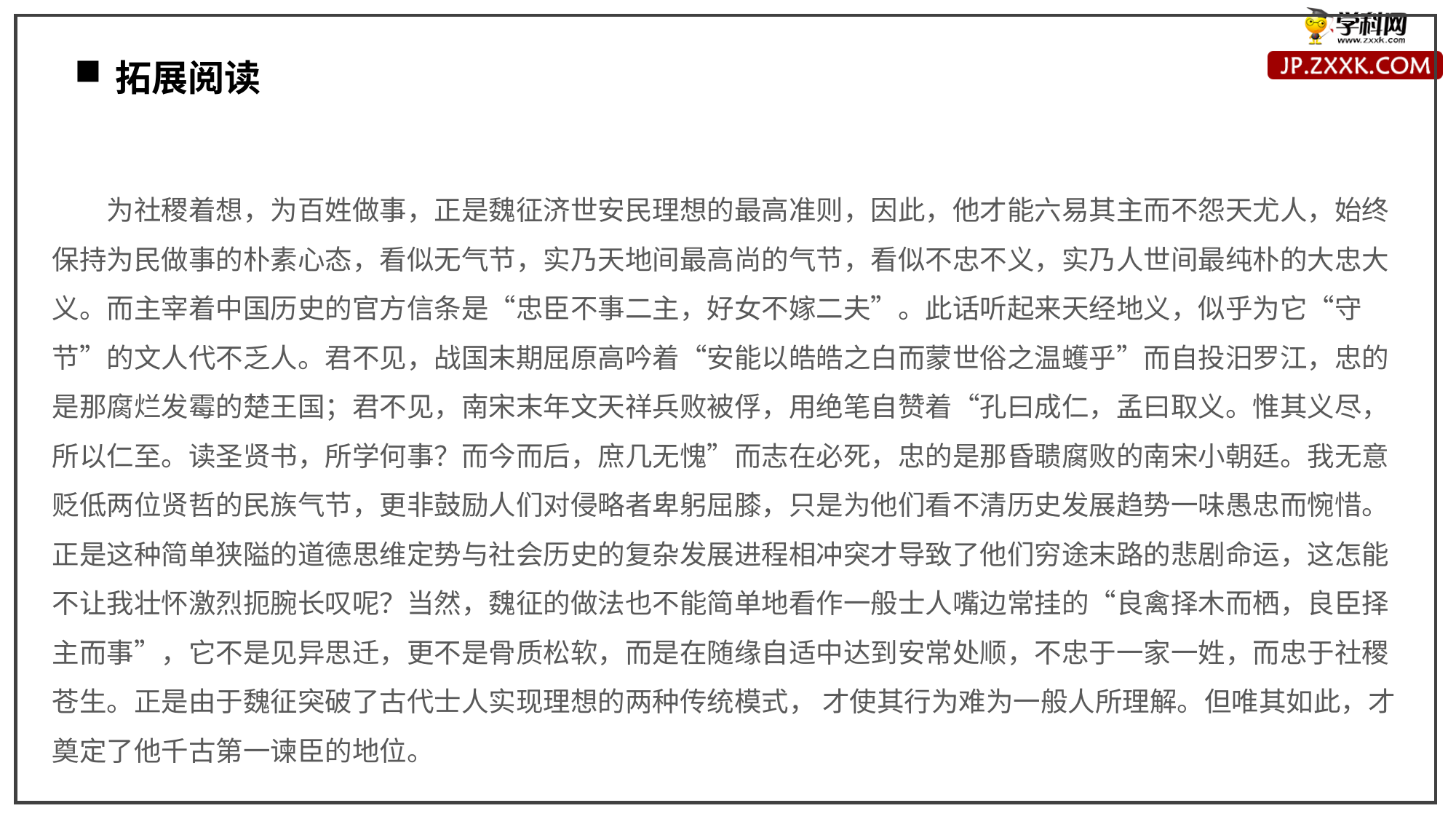

拓展阅读
为社稷着想，为百姓做事，正是魏征济世安民理想的最高准则，因此，他才能六易其主而不怨天尤人，始终保持为民做事的朴素心态，看似无气节，实乃天地间最高尚的气节，看似不忠不义，实乃人世间最纯朴的大忠大义。而主宰着中国历史的官方信条是“忠臣不事二主，好女不嫁二夫”。此话听起来天经地义，似乎为它“守节”的文人代不乏人。君不见，战国末期屈原高吟着“安能以皓皓之白而蒙世俗之温蠖乎”而自投汨罗江，忠的是那腐烂发霉的楚王国；君不见，南宋末年文天祥兵败被俘，用绝笔自赞着“孔曰成仁，孟曰取义。惟其义尽，所以仁至。读圣贤书，所学何事？而今而后，庶几无愧”而志在必死，忠的是那昏聩腐败的南宋小朝廷。我无意贬低两位贤哲的民族气节，更非鼓励人们对侵略者卑躬屈膝，只是为他们看不清历史发展趋势一味愚忠而惋惜。正是这种简单狭隘的道德思维定势与社会历史的复杂发展进程相冲突才导致了他们穷途末路的悲剧命运，这怎能不让我壮怀激烈扼腕长叹呢？当然，魏征的做法也不能简单地看作一般士人嘴边常挂的“良禽择木而栖，良臣择主而事”，它不是见异思迁，更不是骨质松软，而是在随缘自适中达到安常处顺，不忠于一家一姓，而忠于社稷苍生。正是由于魏征突破了古代士人实现理想的两种传统模式， 才使其行为难为一般人所理解。但唯其如此，才奠定了他千古第一谏臣的地位。